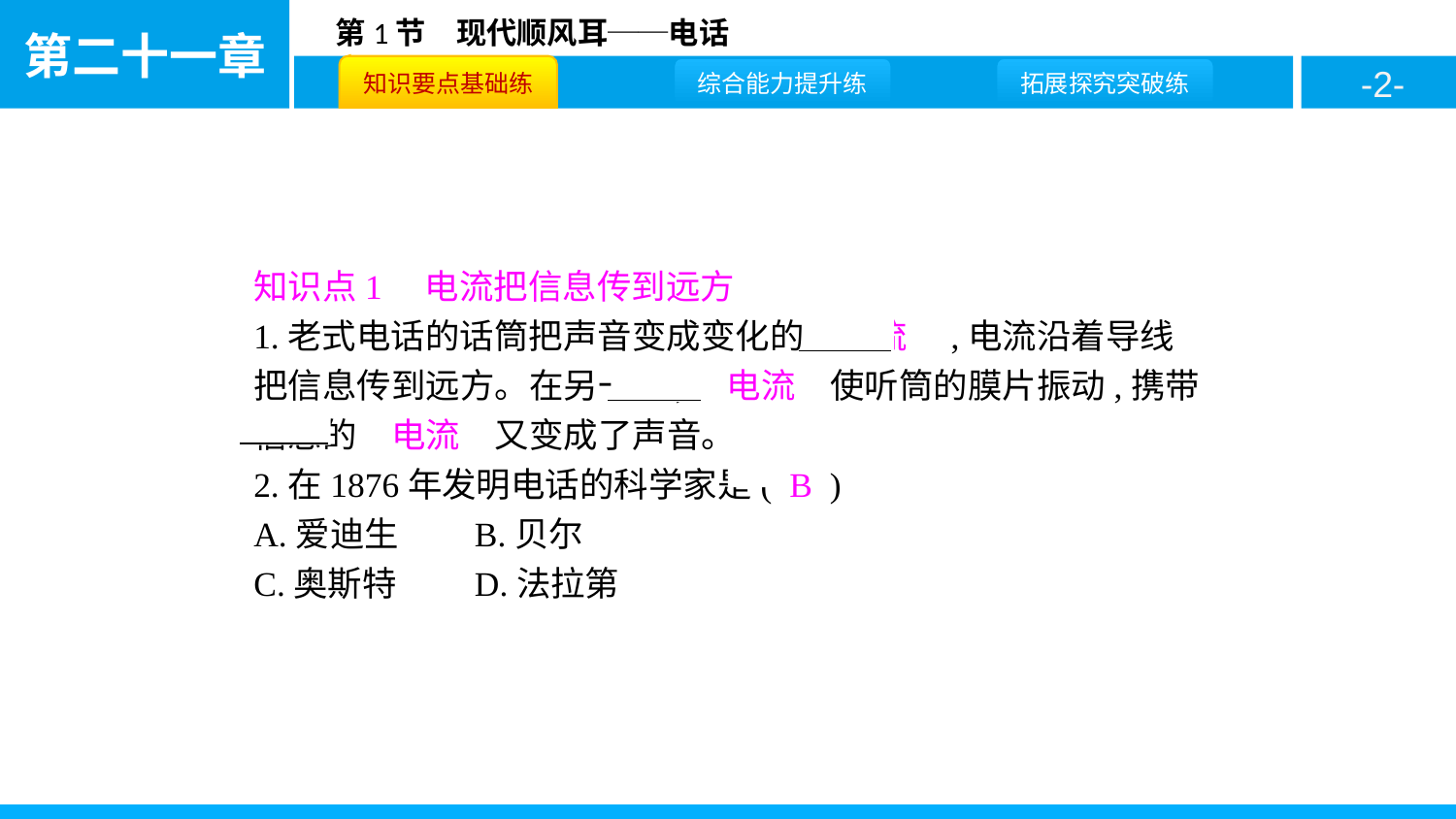

知识点1　电流把信息传到远方
1.老式电话的话筒把声音变成变化的　电流　,电流沿着导线把信息传到远方。在另一端,　电流　使听筒的膜片振动,携带信息的　电流　又变成了声音。
2.在1876年发明电话的科学家是(  B  )
A.爱迪生	B.贝尔
C.奥斯特	D.法拉第